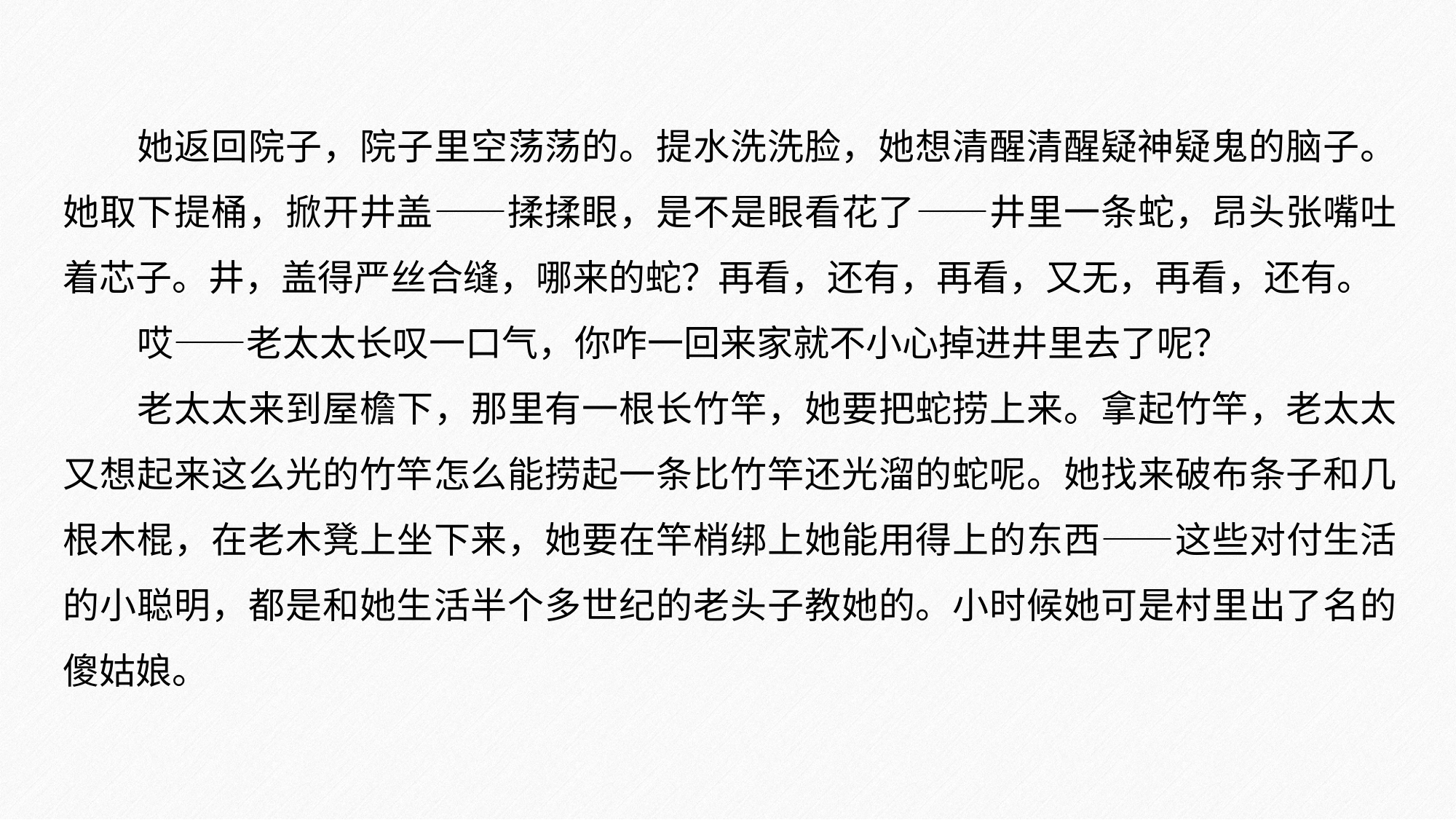

她返回院子，院子里空荡荡的。提水洗洗脸，她想清醒清醒疑神疑鬼的脑子。她取下提桶，掀开井盖——揉揉眼，是不是眼看花了——井里一条蛇，昂头张嘴吐着芯子。井，盖得严丝合缝，哪来的蛇？再看，还有，再看，又无，再看，还有。
哎——老太太长叹一口气，你咋一回来家就不小心掉进井里去了呢？
老太太来到屋檐下，那里有一根长竹竿，她要把蛇捞上来。拿起竹竿，老太太又想起来这么光的竹竿怎么能捞起一条比竹竿还光溜的蛇呢。她找来破布条子和几根木棍，在老木凳上坐下来，她要在竿梢绑上她能用得上的东西——这些对付生活的小聪明，都是和她生活半个多世纪的老头子教她的。小时候她可是村里出了名的傻姑娘。